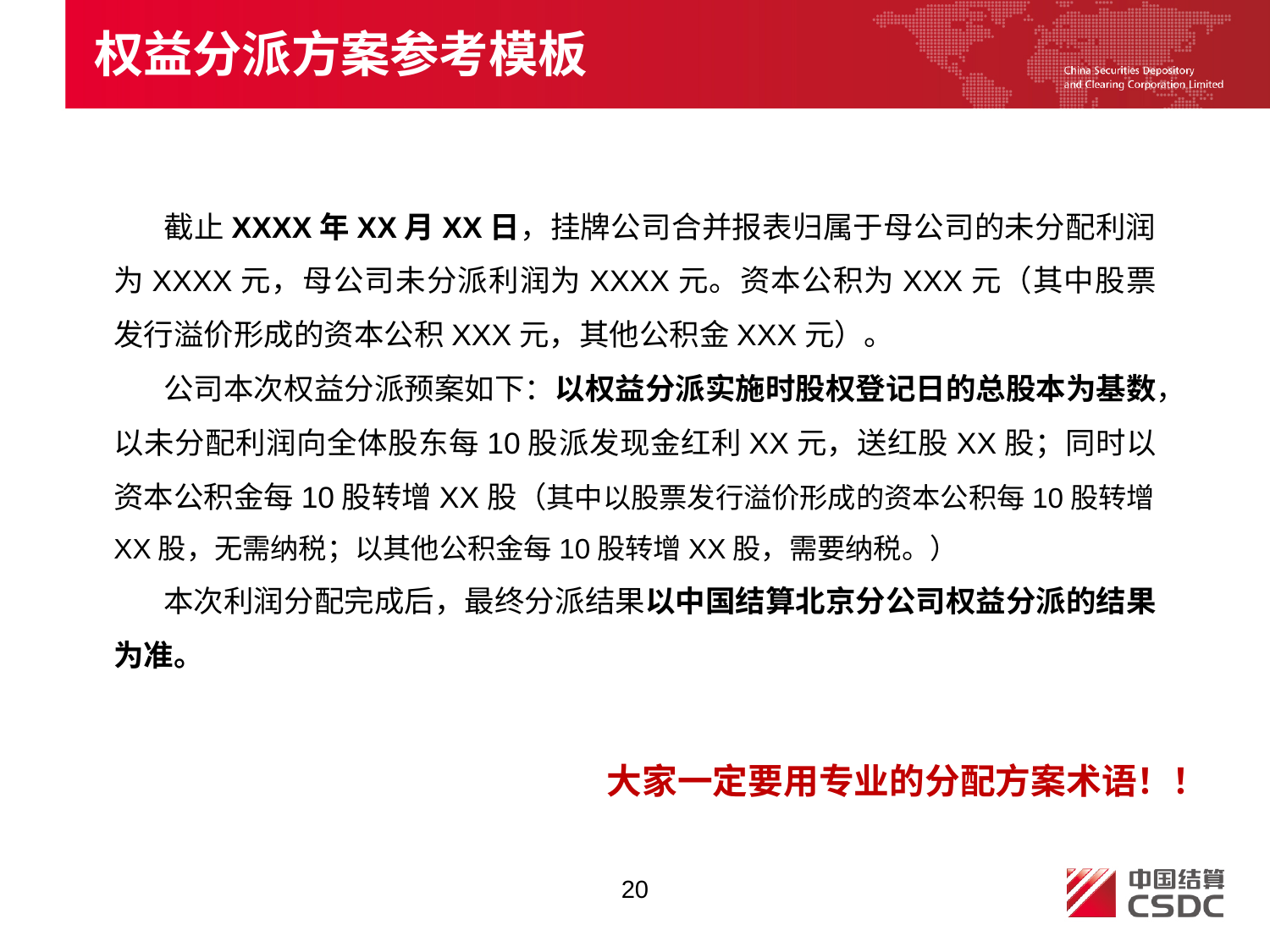

权益分派方案参考模板
截止XXXX年XX月XX日，挂牌公司合并报表归属于母公司的未分配利润为XXXX元，母公司未分派利润为XXXX元。资本公积为XXX元（其中股票发行溢价形成的资本公积XXX元，其他公积金XXX元）。
公司本次权益分派预案如下：以权益分派实施时股权登记日的总股本为基数，以未分配利润向全体股东每10股派发现金红利XX元，送红股XX股；同时以资本公积金每10股转增XX股（其中以股票发行溢价形成的资本公积每10股转增XX股，无需纳税；以其他公积金每10股转增XX股，需要纳税。）
本次利润分配完成后，最终分派结果以中国结算北京分公司权益分派的结果为准。
大家一定要用专业的分配方案术语！！
20